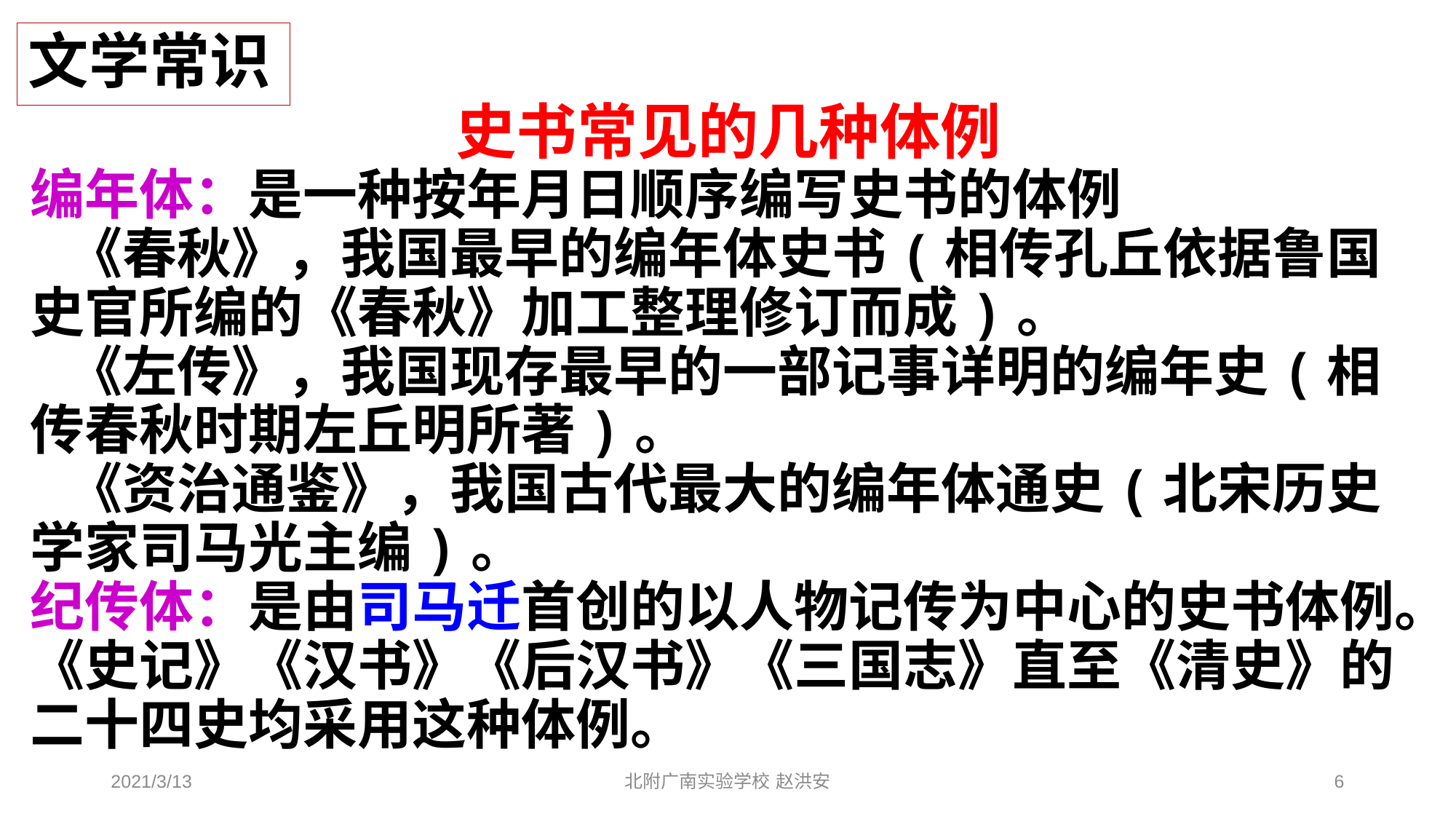

文学常识
史书常见的几种体例
编年体：是一种按年月日顺序编写史书的体例
  《春秋》，我国最早的编年体史书(相传孔丘依据鲁国史官所编的《春秋》加工整理修订而成)。
  《左传》，我国现存最早的一部记事详明的编年史(相传春秋时期左丘明所著)。
  《资治通鉴》，我国古代最大的编年体通史(北宋历史学家司马光主编)。
纪传体：是由司马迁首创的以人物记传为中心的史书体例。《史记》《汉书》《后汉书》《三国志》直至《清史》的二十四史均采用这种体例。
2021/3/13
北附广南实验学校 赵洪安
6